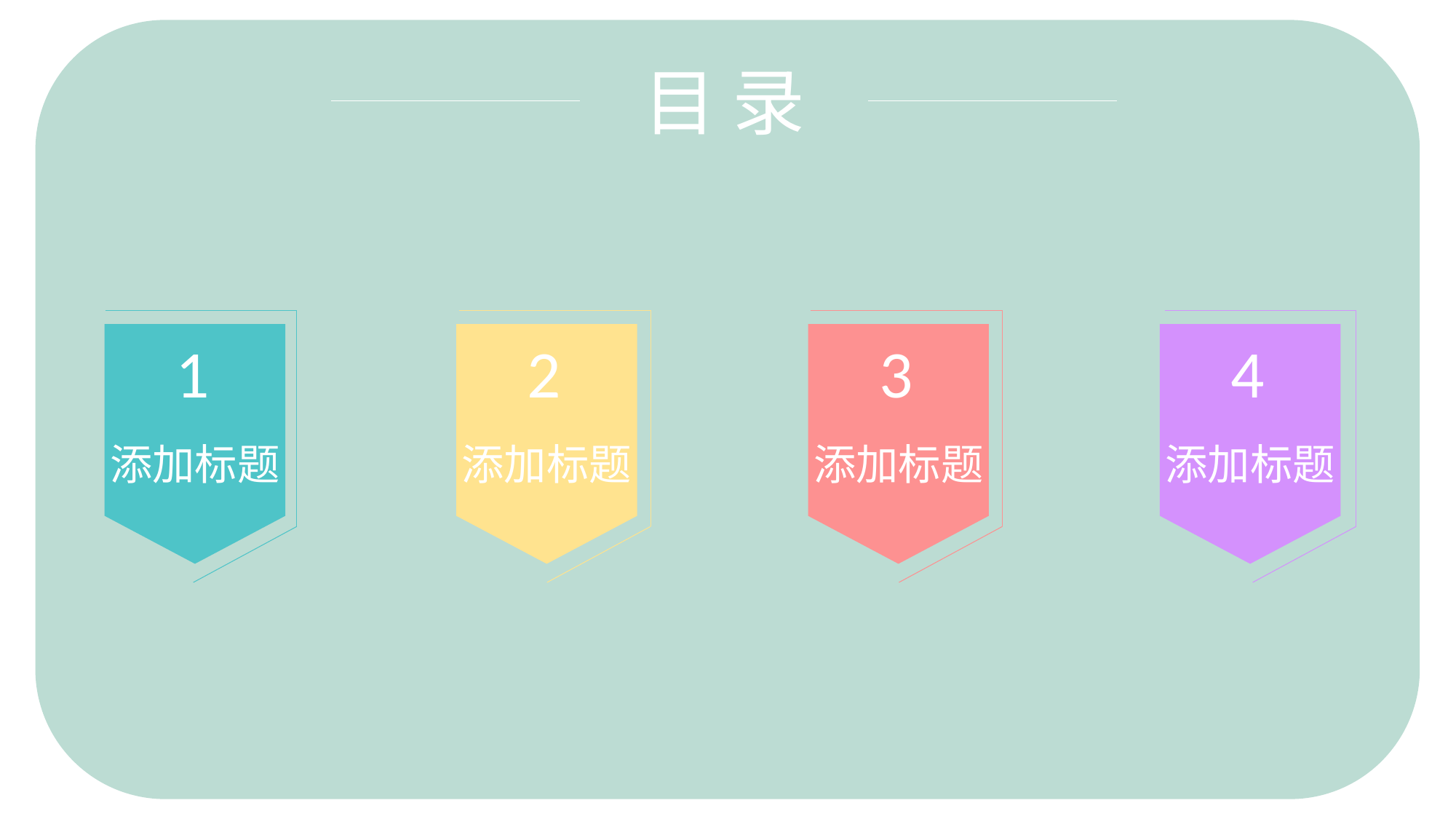

目 录

1
添加标题

2
添加标题

3
添加标题

4
添加标题